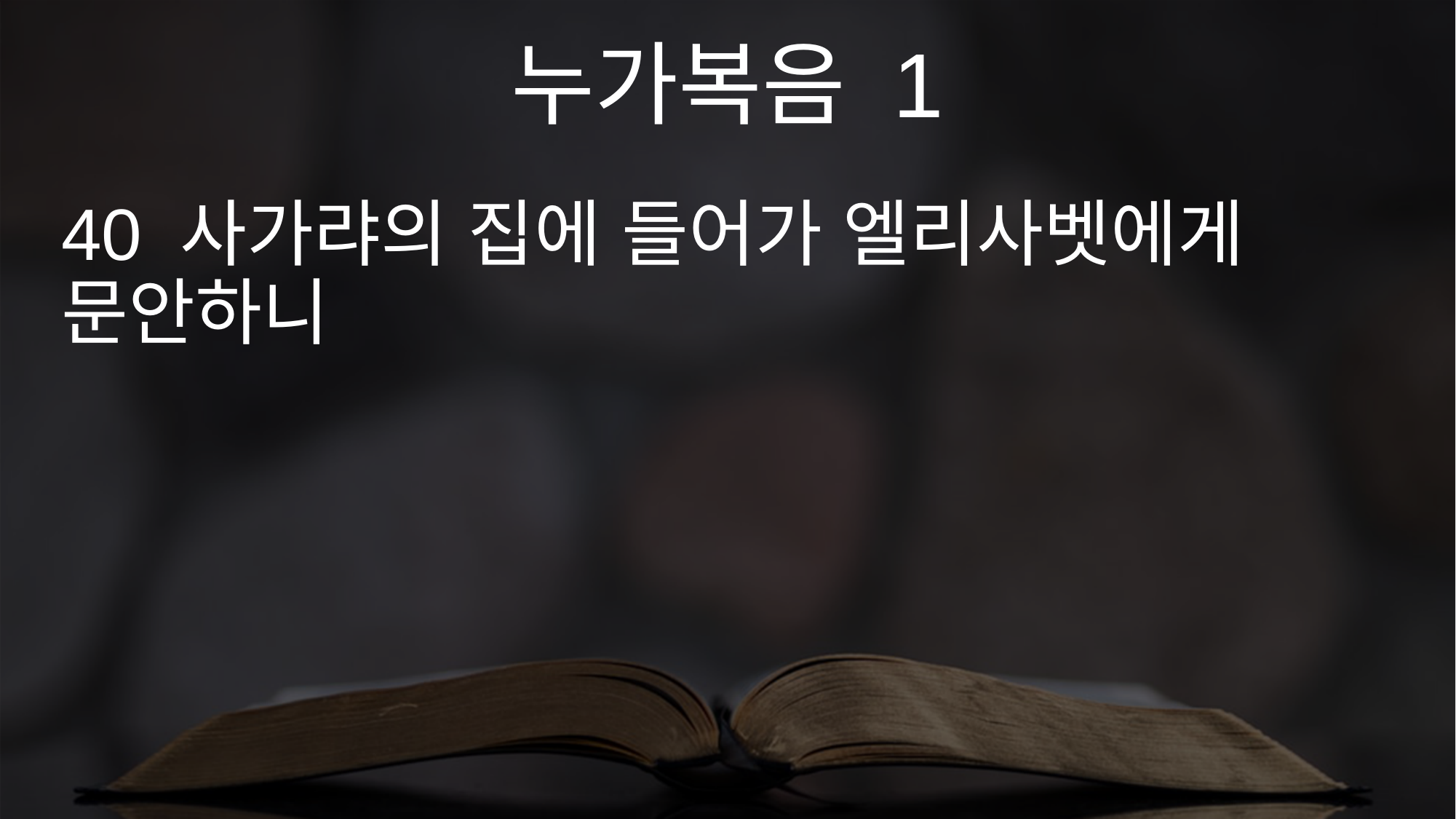

누가복음 1
40 사가랴의 집에 들어가 엘리사벳에게 문안하니